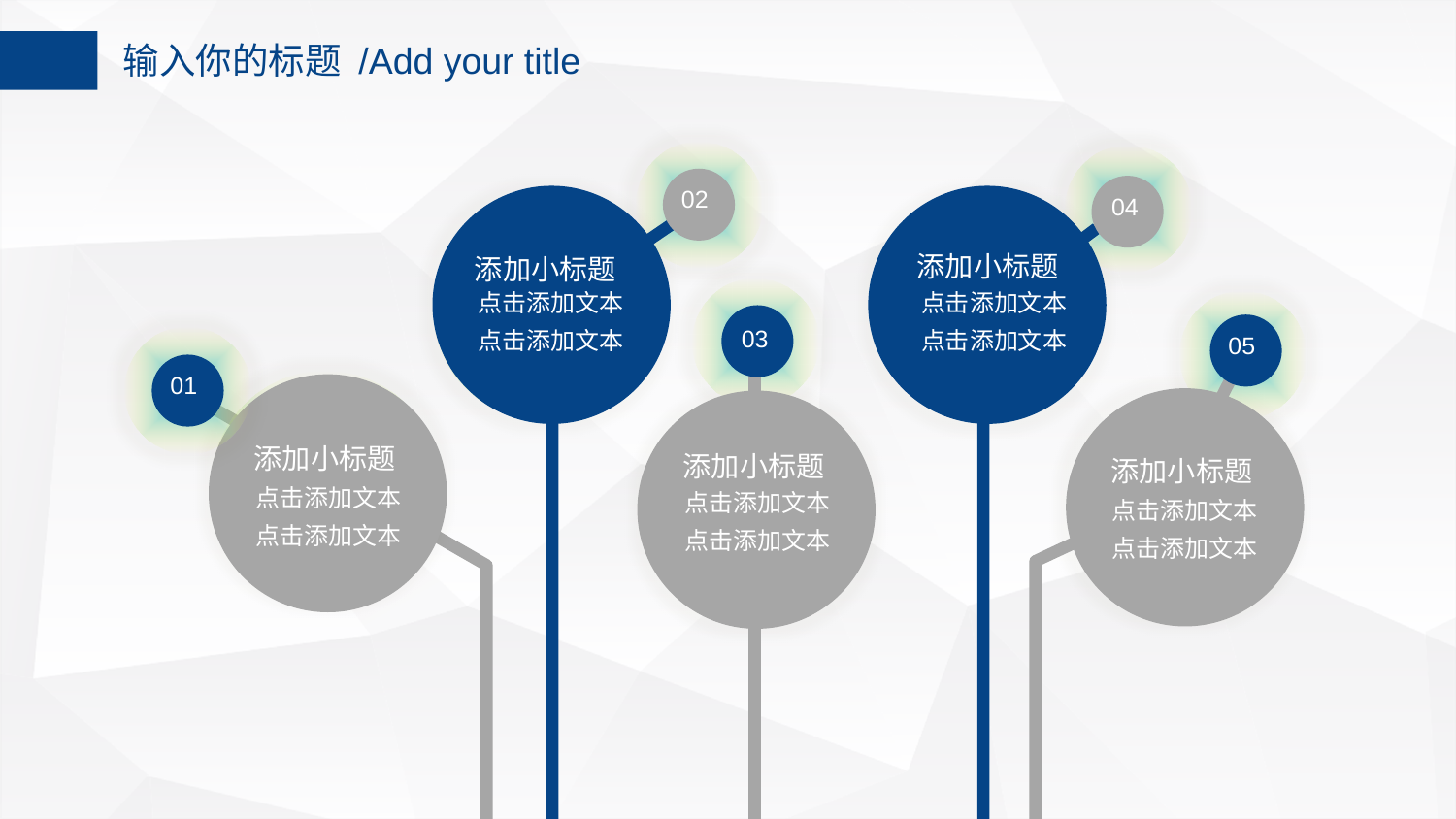

输入你的标题 /Add your title

02

04

添加小标题
点击添加文本
点击添加文本

添加小标题
点击添加文本
点击添加文本

03

05

01

添加小标题
点击添加文本
点击添加文本

添加小标题
点击添加文本
点击添加文本

添加小标题
点击添加文本
点击添加文本